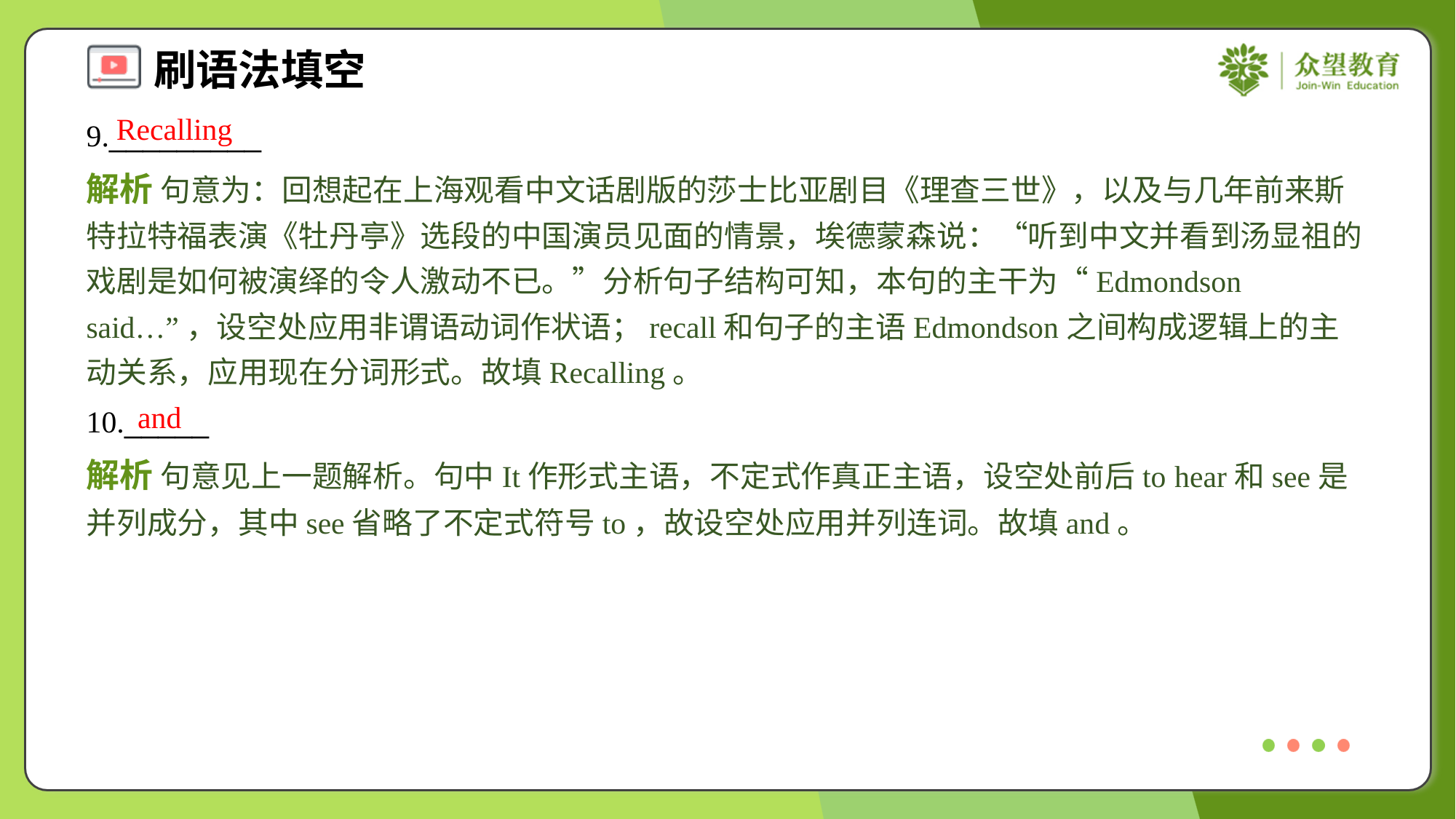

Recalling
9._________
解析 句意为：回想起在上海观看中文话剧版的莎士比亚剧目《理查三世》，以及与几年前来斯特拉特福表演《牡丹亭》选段的中国演员见面的情景，埃德蒙森说：“听到中文并看到汤显祖的戏剧是如何被演绎的令人激动不已。”分析句子结构可知，本句的主干为“Edmondson said…”，设空处应用非谓语动词作状语；recall和句子的主语Edmondson之间构成逻辑上的主动关系，应用现在分词形式。故填Recalling。
and
10._____
解析 句意见上一题解析。句中It作形式主语，不定式作真正主语，设空处前后to hear和see是并列成分，其中see省略了不定式符号to，故设空处应用并列连词。故填and。